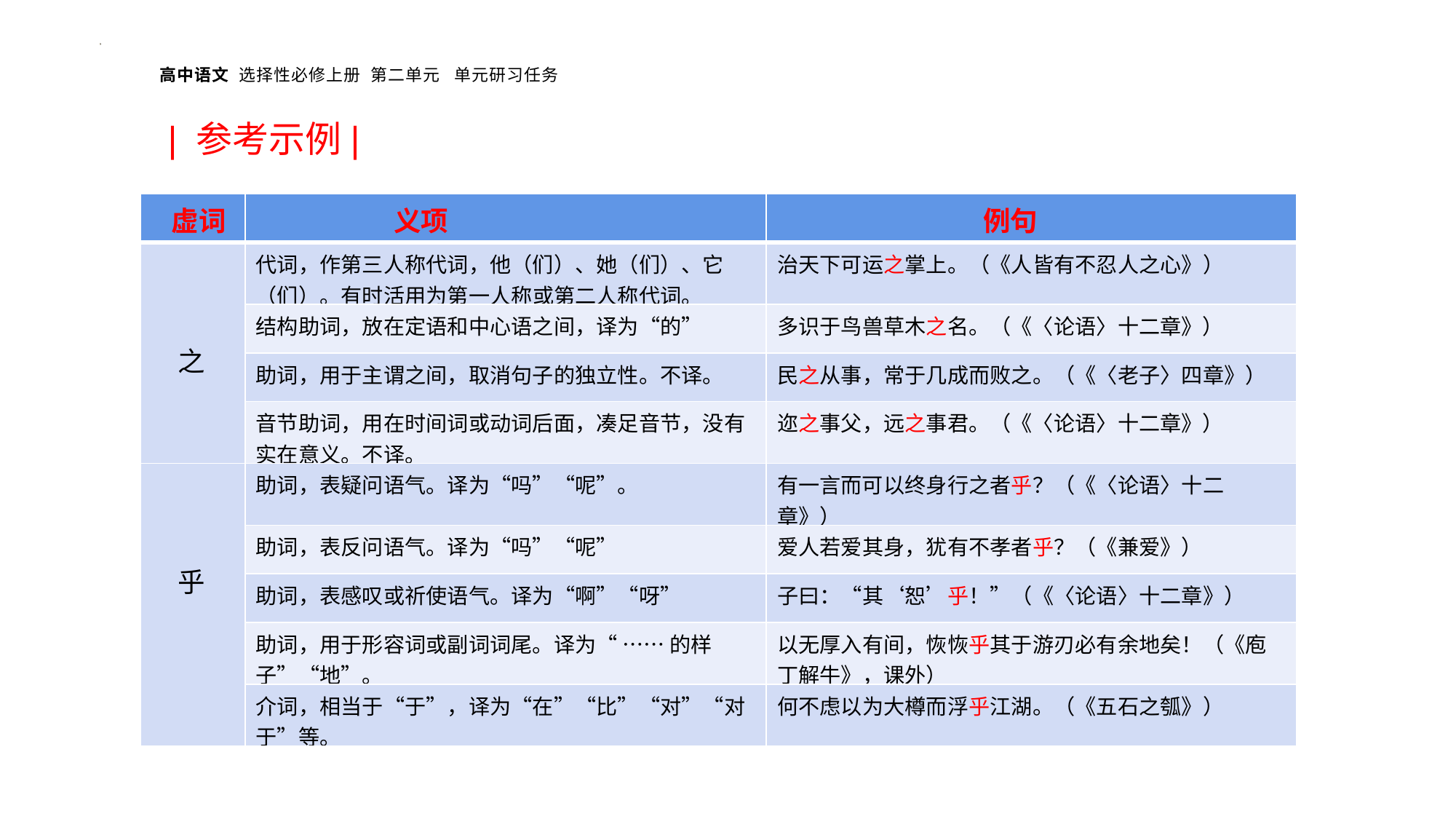

| 参考示例|
| 虚词 | 义项 | 例句 |
| --- | --- | --- |
| 之 | 代词，作第三人称代词，他（们）、她（们）、它（们）。有时活用为第一人称或第二人称代词。 | 治天下可运之掌上。（《人皆有不忍人之心》） |
|  | 结构助词，放在定语和中心语之间，译为“的” | 多识于鸟兽草木之名。（《〈论语〉十二章》） |
|  | 助词，用于主谓之间，取消句子的独立性。不译。 | 民之从事，常于几成而败之。（《〈老子〉四章》） |
|  | 音节助词，用在时间词或动词后面，凑足音节，没有实在意义。不译。 | 迩之事父，远之事君。（《〈论语〉十二章》） |
| 乎 | 助词，表疑问语气。译为“吗”“呢”。 | 有一言而可以终身行之者乎？（《〈论语〉十二章》） |
|  | 助词，表反问语气。译为“吗”“呢” | 爱人若爱其身，犹有不孝者乎？（《兼爱》） |
|  | 助词，表感叹或祈使语气。译为“啊”“呀” | 子曰：“其‘恕’乎！”（《〈论语〉十二章》） |
|  | 助词，用于形容词或副词词尾。译为“ …… 的样 子”“地”。 | 以无厚入有间，恢恢乎其于游刃必有余地矣！（《庖丁解牛》，课外） |
|  | 介词，相当于“于”，译为“在”“比”“对”“对于”等。 | 何不虑以为大樽而浮乎江湖。（《五石之瓠》） |